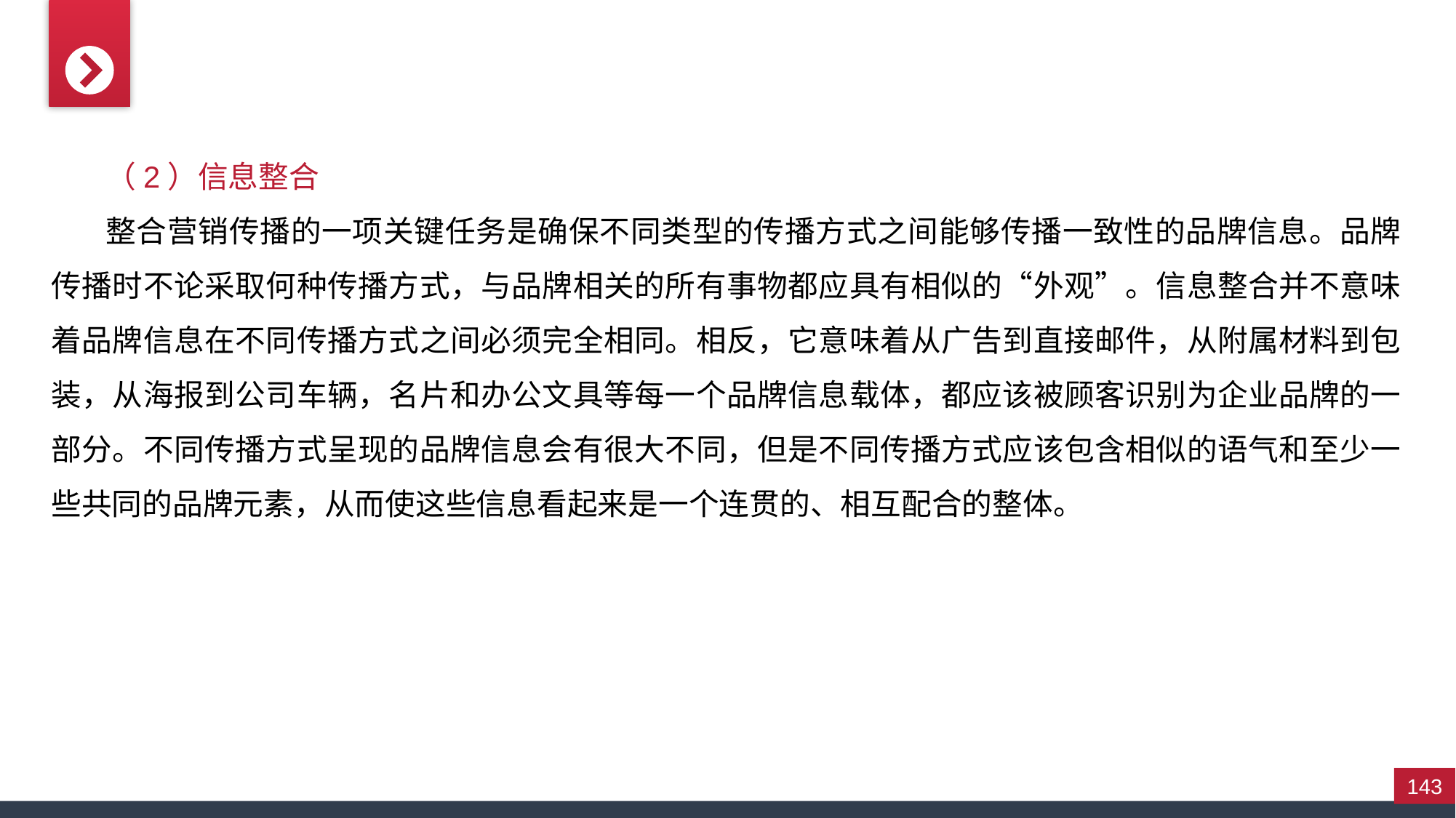

（2）信息整合
整合营销传播的一项关键任务是确保不同类型的传播方式之间能够传播一致性的品牌信息。品牌传播时不论采取何种传播方式，与品牌相关的所有事物都应具有相似的“外观”。信息整合并不意味着品牌信息在不同传播方式之间必须完全相同。相反，它意味着从广告到直接邮件，从附属材料到包装，从海报到公司车辆，名片和办公文具等每一个品牌信息载体，都应该被顾客识别为企业品牌的一部分。不同传播方式呈现的品牌信息会有很大不同，但是不同传播方式应该包含相似的语气和至少一些共同的品牌元素，从而使这些信息看起来是一个连贯的、相互配合的整体。